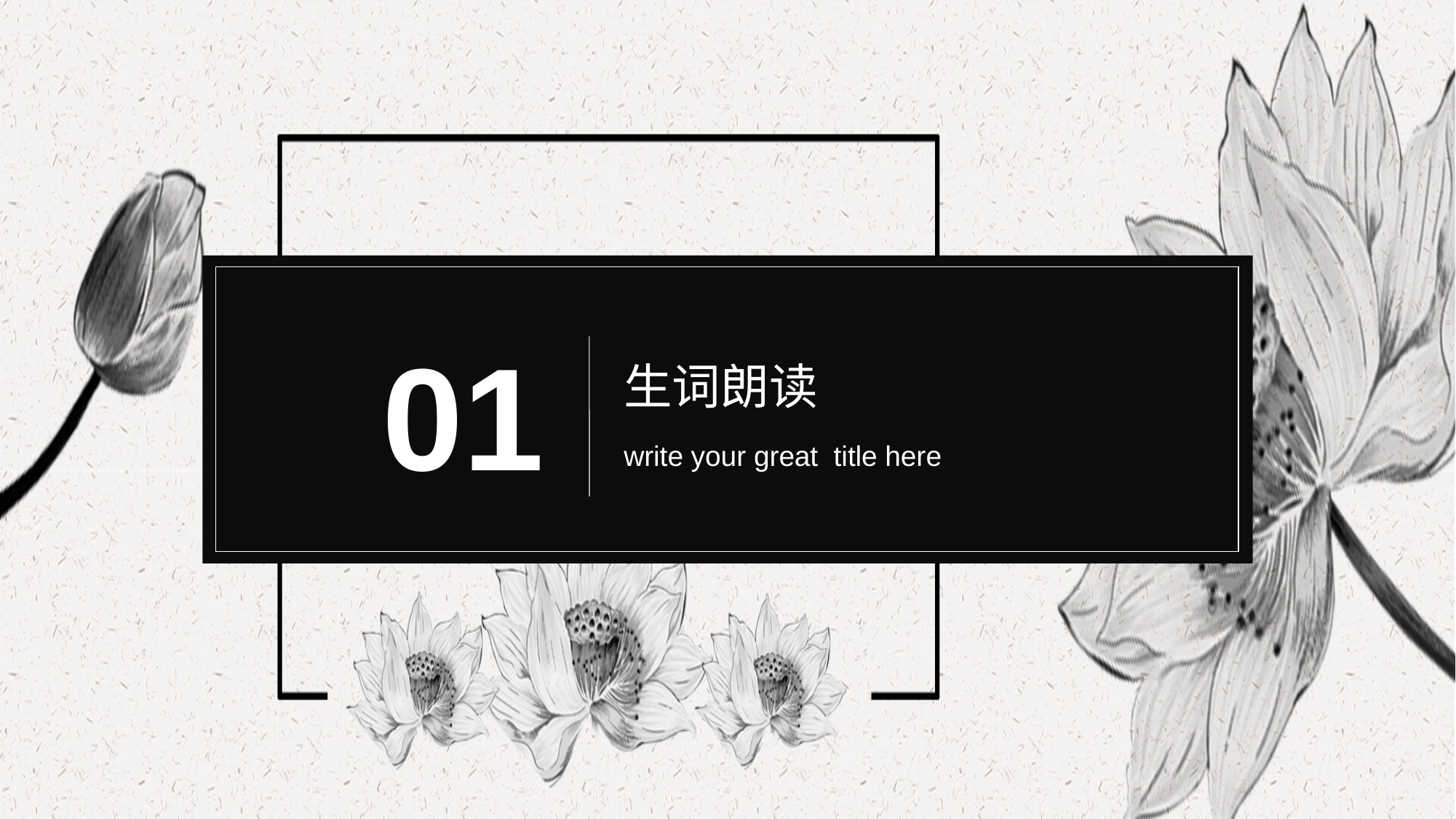

01

生词朗读
write your great  title here